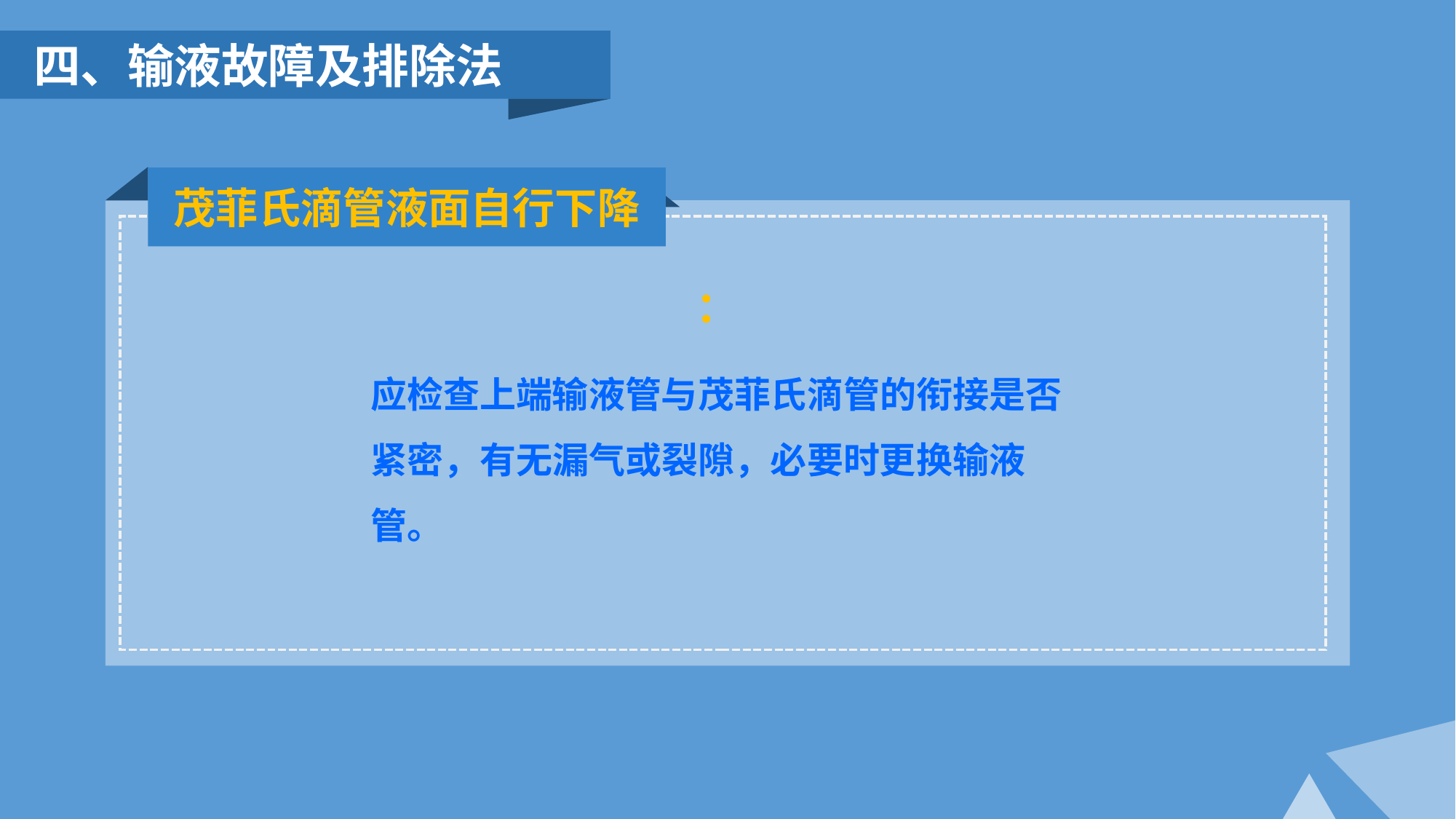

四、输液故障及排除法

茂菲氏滴管液面自行下降

：
应检查上端输液管与茂菲氏滴管的衔接是否紧密，有无漏气或裂隙，必要时更换输液管。